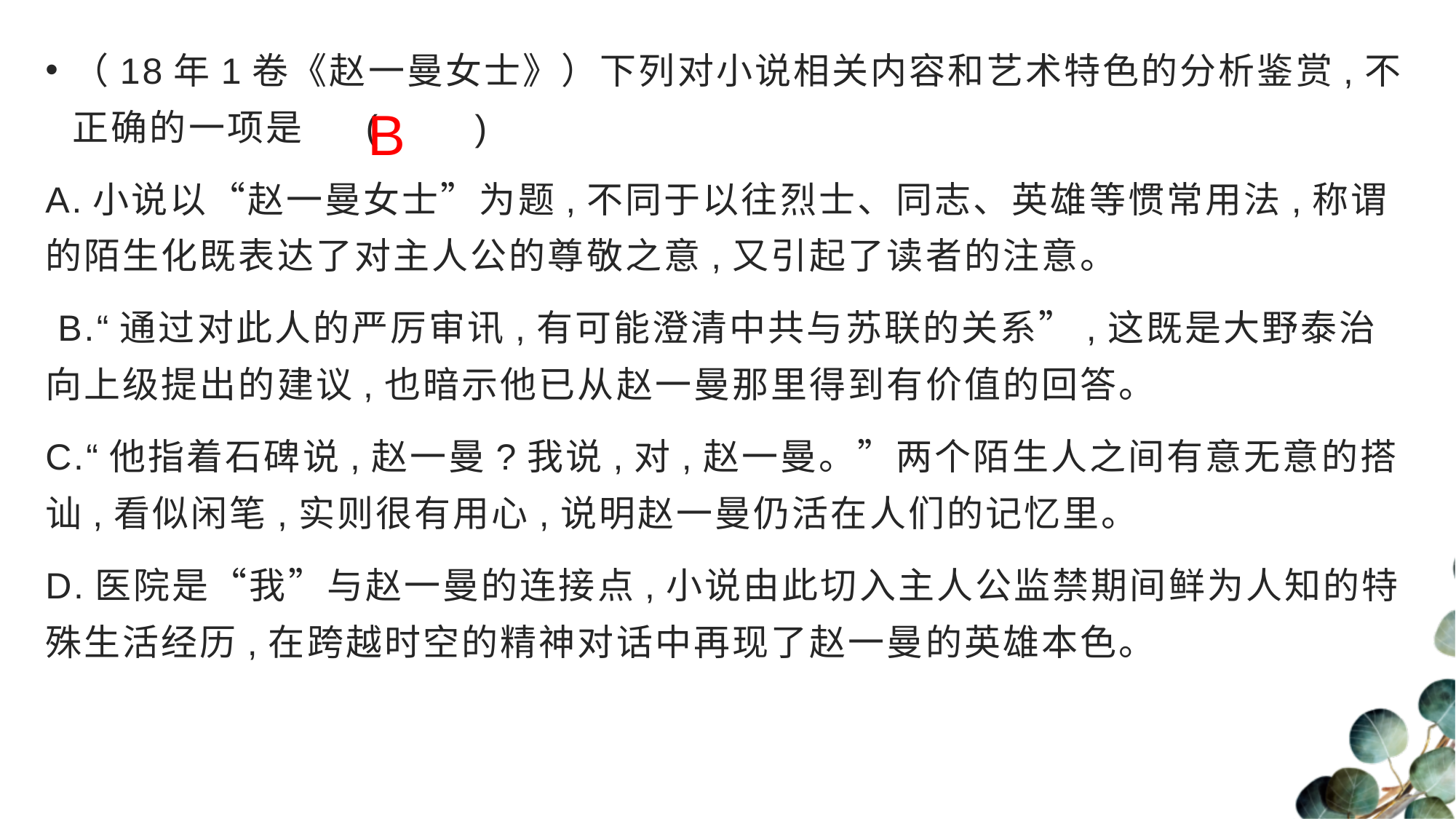

（18年1卷《赵一曼女士》）下列对小说相关内容和艺术特色的分析鉴赏,不正确的一项是     (　　)
A.小说以“赵一曼女士”为题,不同于以往烈士、同志、英雄等惯常用法,称谓的陌生化既表达了对主人公的尊敬之意,又引起了读者的注意。
 B.“通过对此人的严厉审讯,有可能澄清中共与苏联的关系”,这既是大野泰治向上级提出的建议,也暗示他已从赵一曼那里得到有价值的回答。
C.“他指着石碑说,赵一曼?我说,对,赵一曼。”两个陌生人之间有意无意的搭讪,看似闲笔,实则很有用心,说明赵一曼仍活在人们的记忆里。
D.医院是“我”与赵一曼的连接点,小说由此切入主人公监禁期间鲜为人知的特殊生活经历,在跨越时空的精神对话中再现了赵一曼的英雄本色。
B